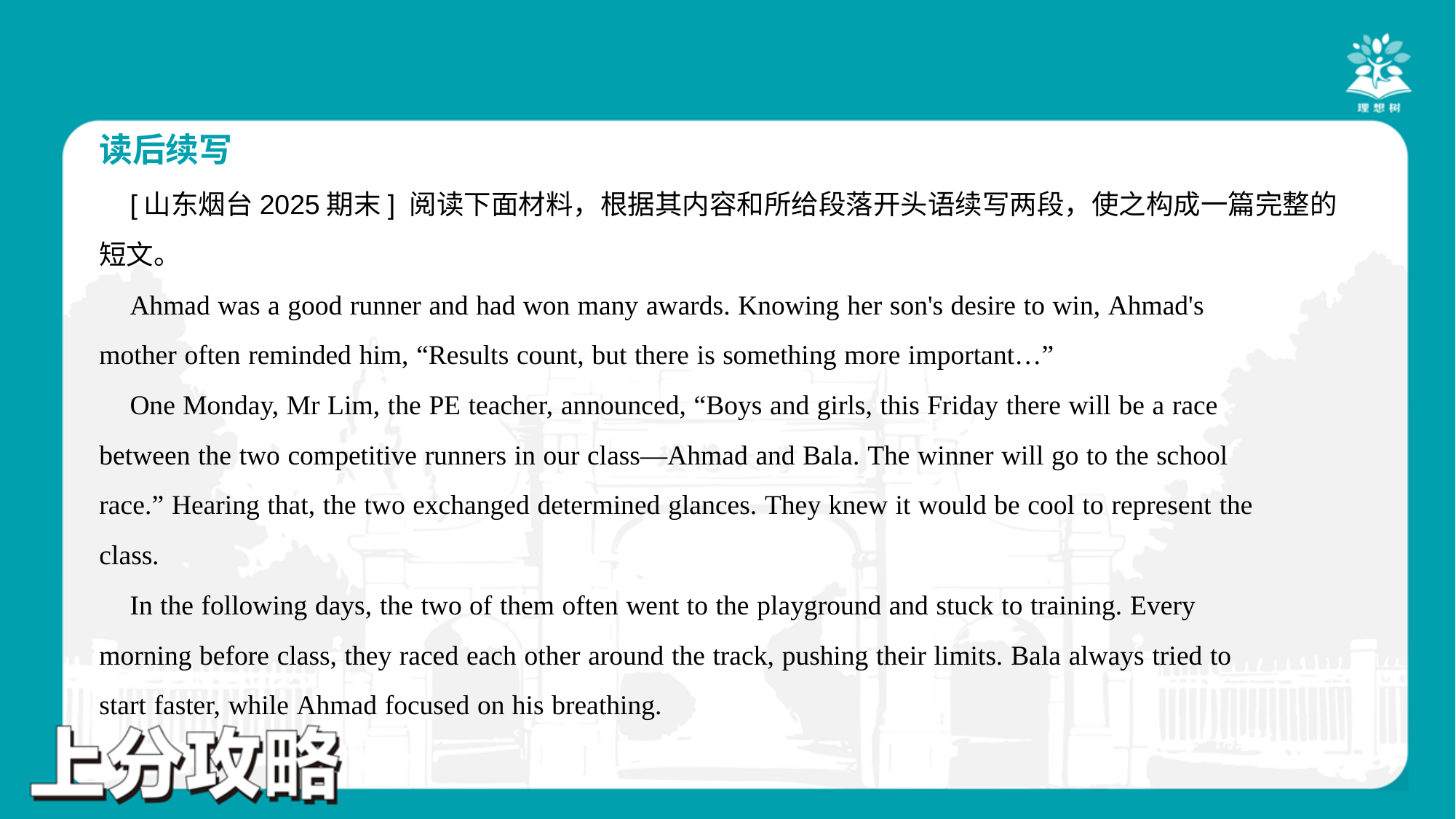

读后续写
    [山东烟台2025期末] 阅读下面材料，根据其内容和所给段落开头语续写两段，使之构成一篇完整的
短文。
    Ahmad was a good runner and had won many awards. Knowing her son's desire to win, Ahmad's
mother often reminded him, “Results count, but there is something more important…”
    One Monday, Mr Lim, the PE teacher, announced, “Boys and girls, this Friday there will be a race
between the two competitive runners in our class—Ahmad and Bala. The winner will go to the school
race.” Hearing that, the two exchanged determined glances. They knew it would be cool to represent the
class.
    In the following days, the two of them often went to the playground and stuck to training. Every
morning before class, they raced each other around the track, pushing their limits. Bala always tried to
start faster, while Ahmad focused on his breathing.